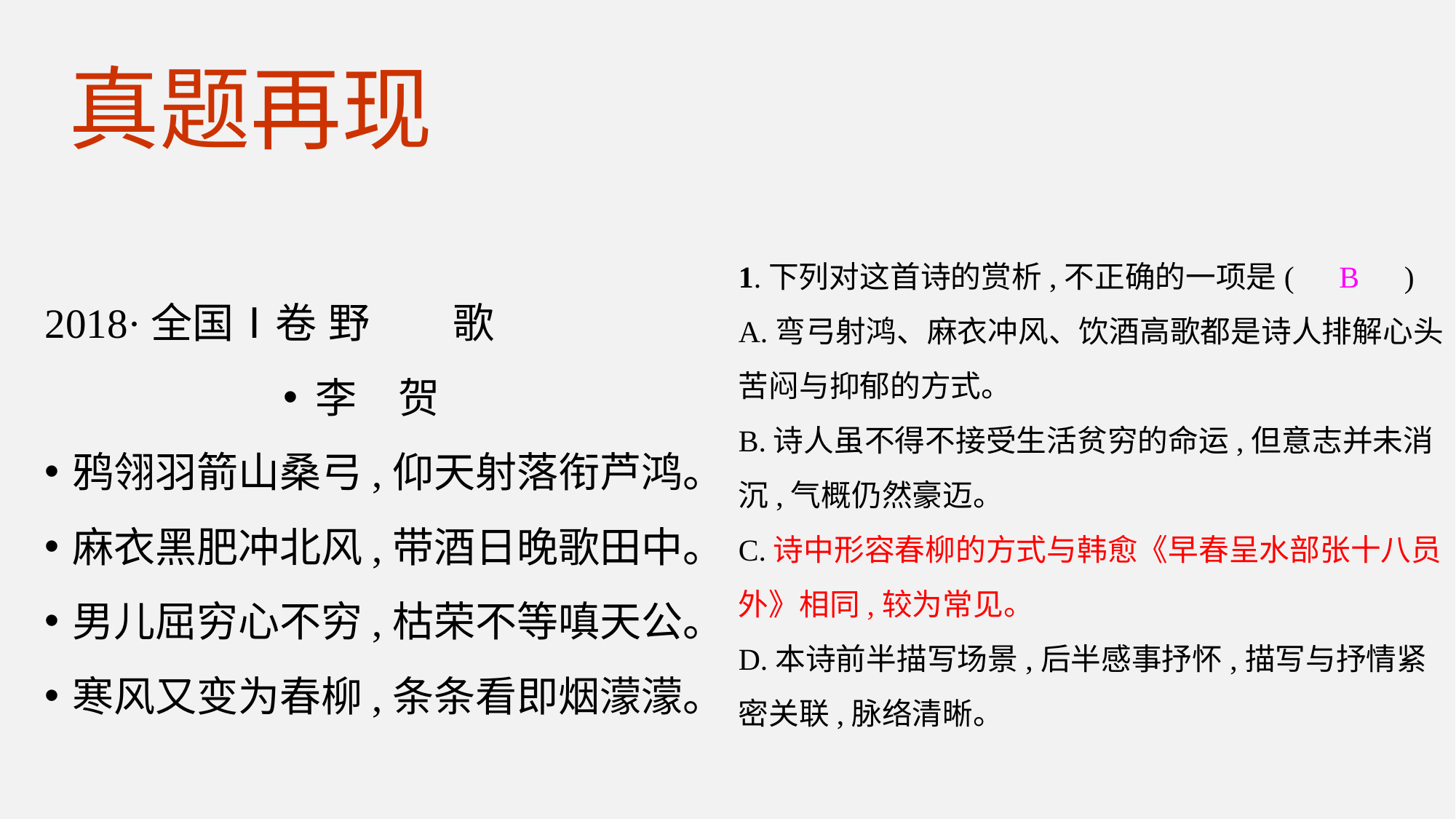

真题再现
1.下列对这首诗的赏析,不正确的一项是(　B　)
A.弯弓射鸿、麻衣冲风、饮酒高歌都是诗人排解心头苦闷与抑郁的方式。
B.诗人虽不得不接受生活贫穷的命运,但意志并未消沉,气概仍然豪迈。
C.诗中形容春柳的方式与韩愈《早春呈水部张十八员外》相同,较为常见。
D.本诗前半描写场景,后半感事抒怀,描写与抒情紧密关联,脉络清晰。
2018·全国Ⅰ卷 野　　歌
李　贺
鸦翎羽箭山桑弓,仰天射落衔芦鸿。
麻衣黑肥冲北风,带酒日晚歌田中。
男儿屈穷心不穷,枯荣不等嗔天公。
寒风又变为春柳,条条看即烟濛濛。